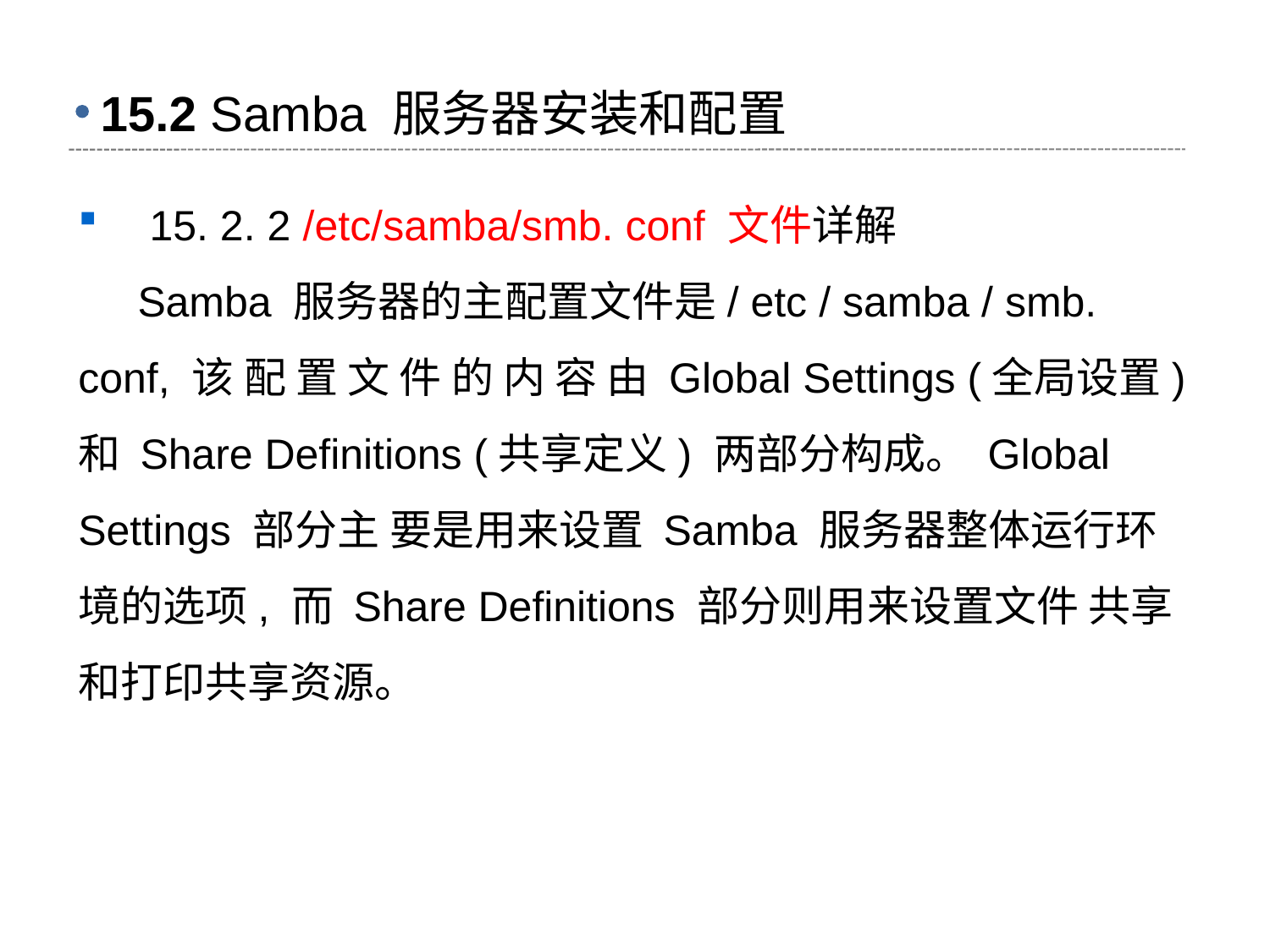

# 15.2 Samba 服务器安装和配置
  15. 2. 2 /etc/samba/smb. conf 文件详解
     Samba 服务器的主配置文件是/ etc / samba / smb. conf, 该 配 置 文 件 的 内 容 由 Global Settings (全局设置) 和 Share Definitions (共享定义) 两部分构成。 Global Settings 部分主 要是用来设置 Samba 服务器整体运行环境的选项, 而 Share Definitions 部分则用来设置文件 共享和打印共享资源。